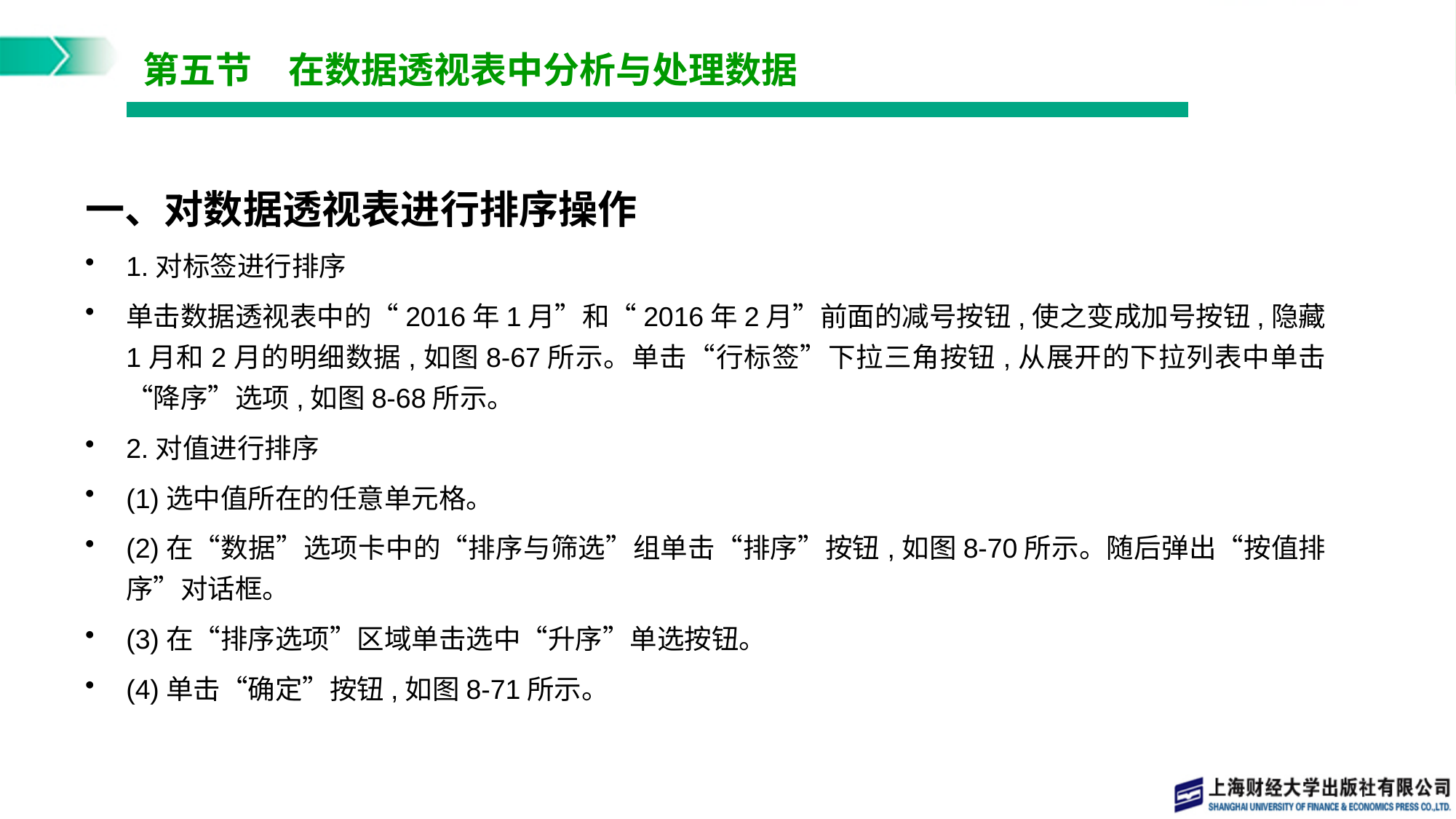

# 第五节　在数据透视表中分析与处理数据
一、对数据透视表进行排序操作
1.对标签进行排序
单击数据透视表中的“2016年1月”和“2016年2月”前面的减号按钮,使之变成加号按钮,隐藏1月和2月的明细数据,如图8-67所示。单击“行标签”下拉三角按钮,从展开的下拉列表中单击“降序”选项,如图8-68所示。
2.对值进行排序
(1)选中值所在的任意单元格。
(2)在“数据”选项卡中的“排序与筛选”组单击“排序”按钮,如图8-70所示。随后弹出“按值排序”对话框。
(3)在“排序选项”区域单击选中“升序”单选按钮。
(4)单击“确定”按钮,如图8-71所示。